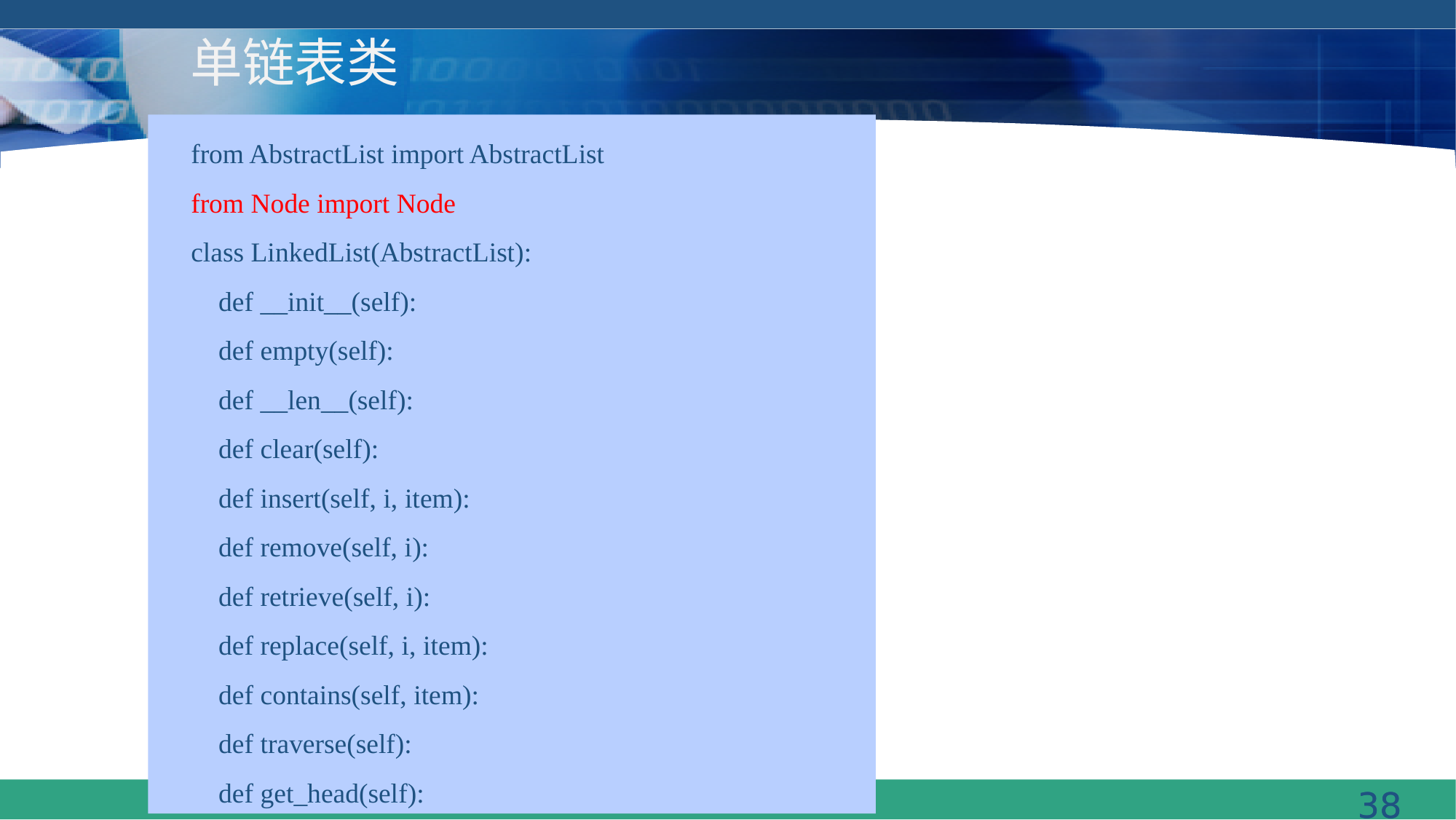

# 单链表类
from AbstractList import AbstractList
from Node import Node
class LinkedList(AbstractList):
    def __init__(self):
    def empty(self):
    def __len__(self):
    def clear(self):
    def insert(self, i, item):
    def remove(self, i):
    def retrieve(self, i):
    def replace(self, i, item):
    def contains(self, item):
    def traverse(self):
    def get_head(self):